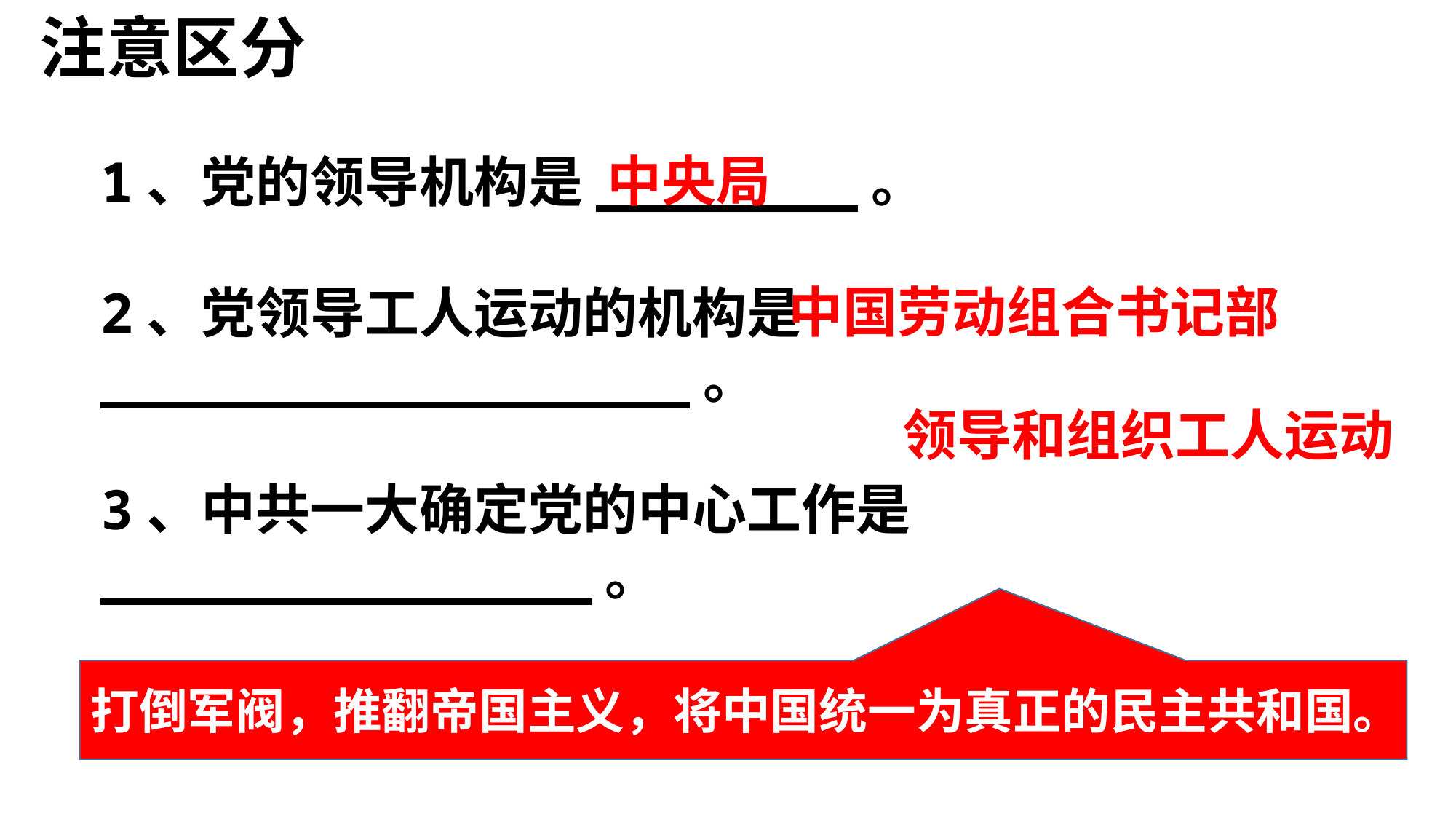

注意区分
中央局
1、党的领导机构是________。

2、党领导工人运动的机构是__________________。

3、中共一大确定党的中心工作是_______________。

4、中共二大规定党的主要任务是_________。
中国劳动组合书记部
领导和组织工人运动

打倒军阀，推翻帝国主义，将中国统一为真正的民主共和国。